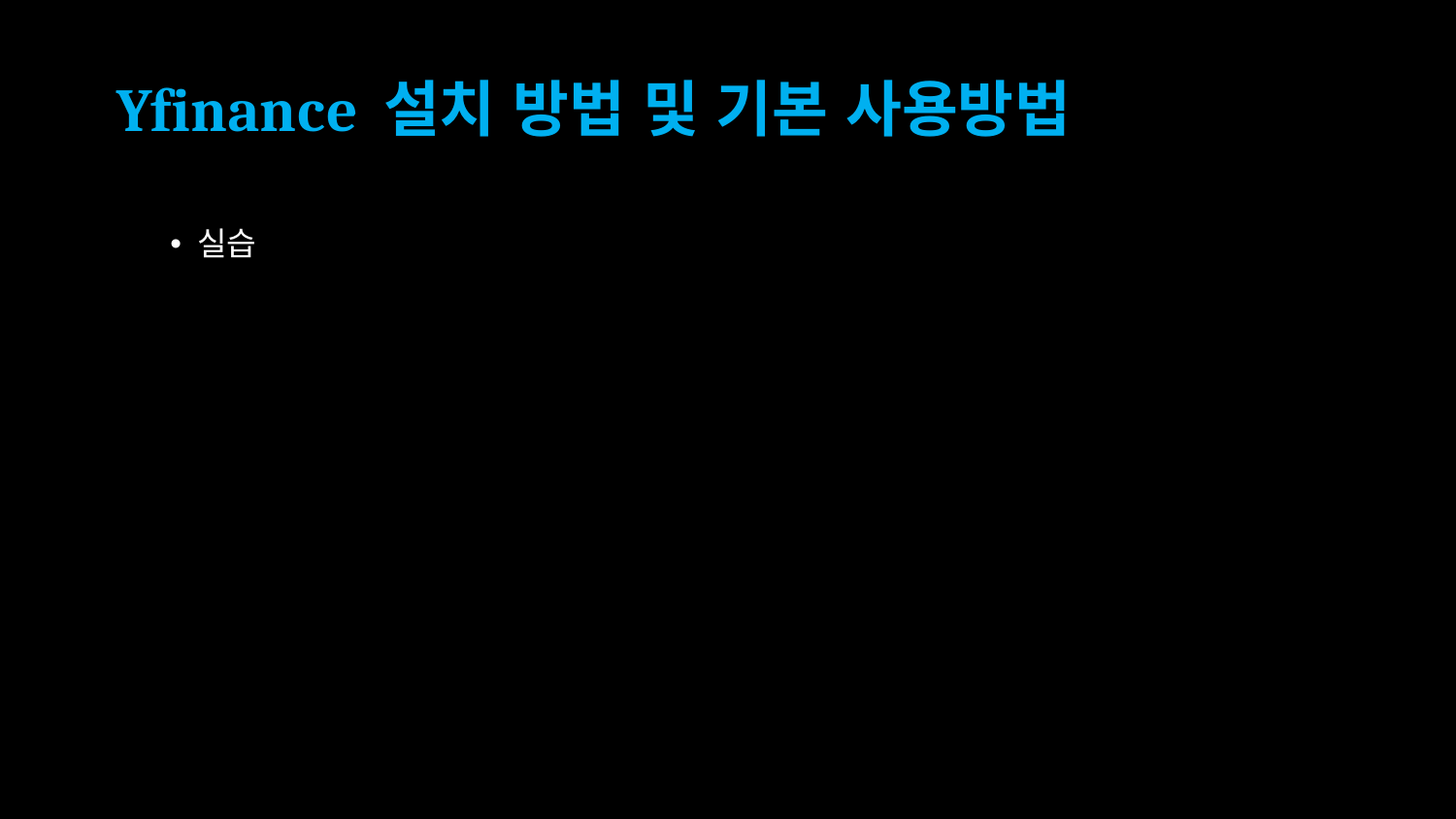

# Yfinance 설치 방법 및 기본 사용방법

실습